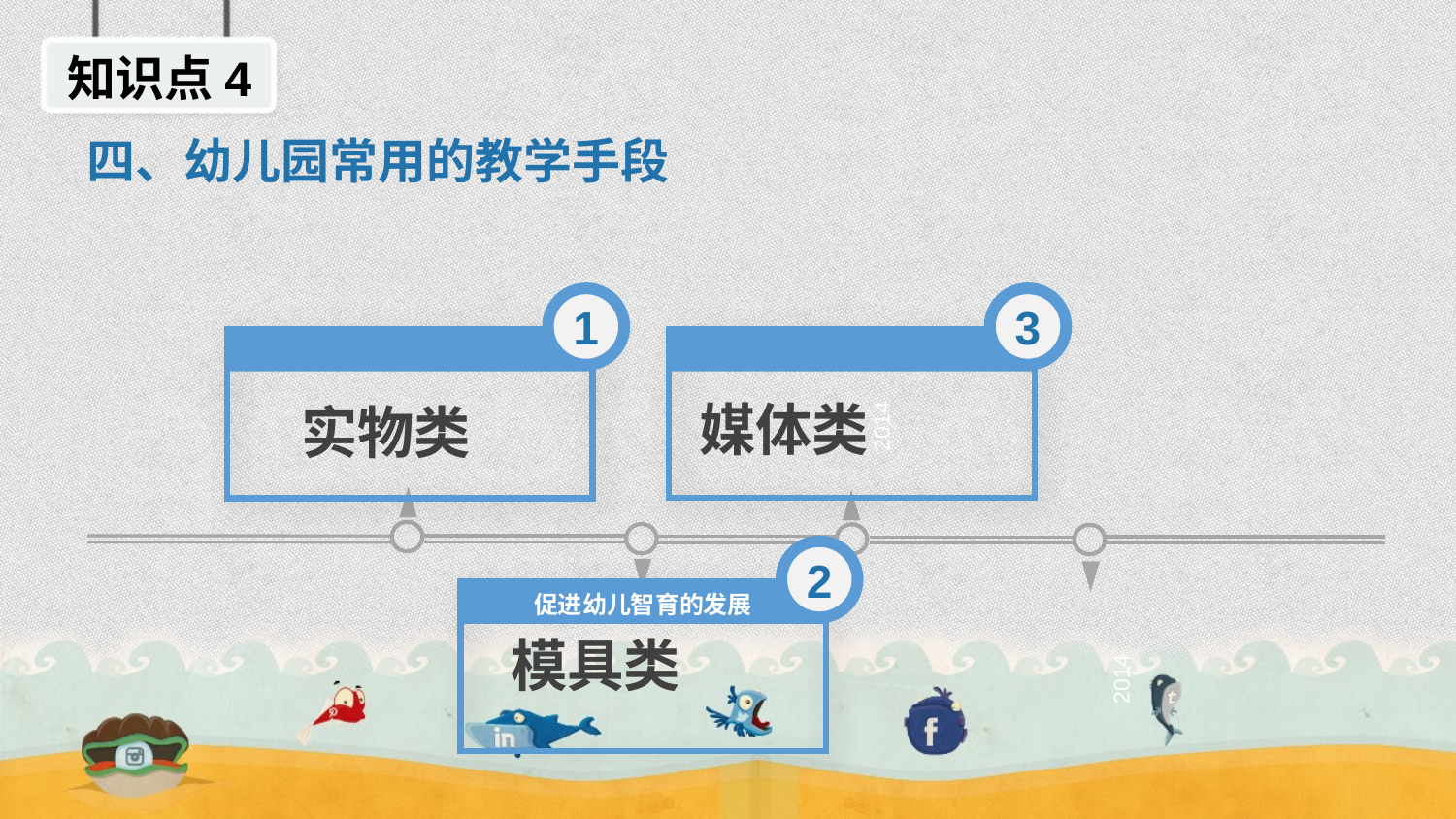

知识点4
四、幼儿园常用的教学手段
3
1

  媒体类
  实物类
2014

2

促进幼儿智育的发展
  模具类
2014